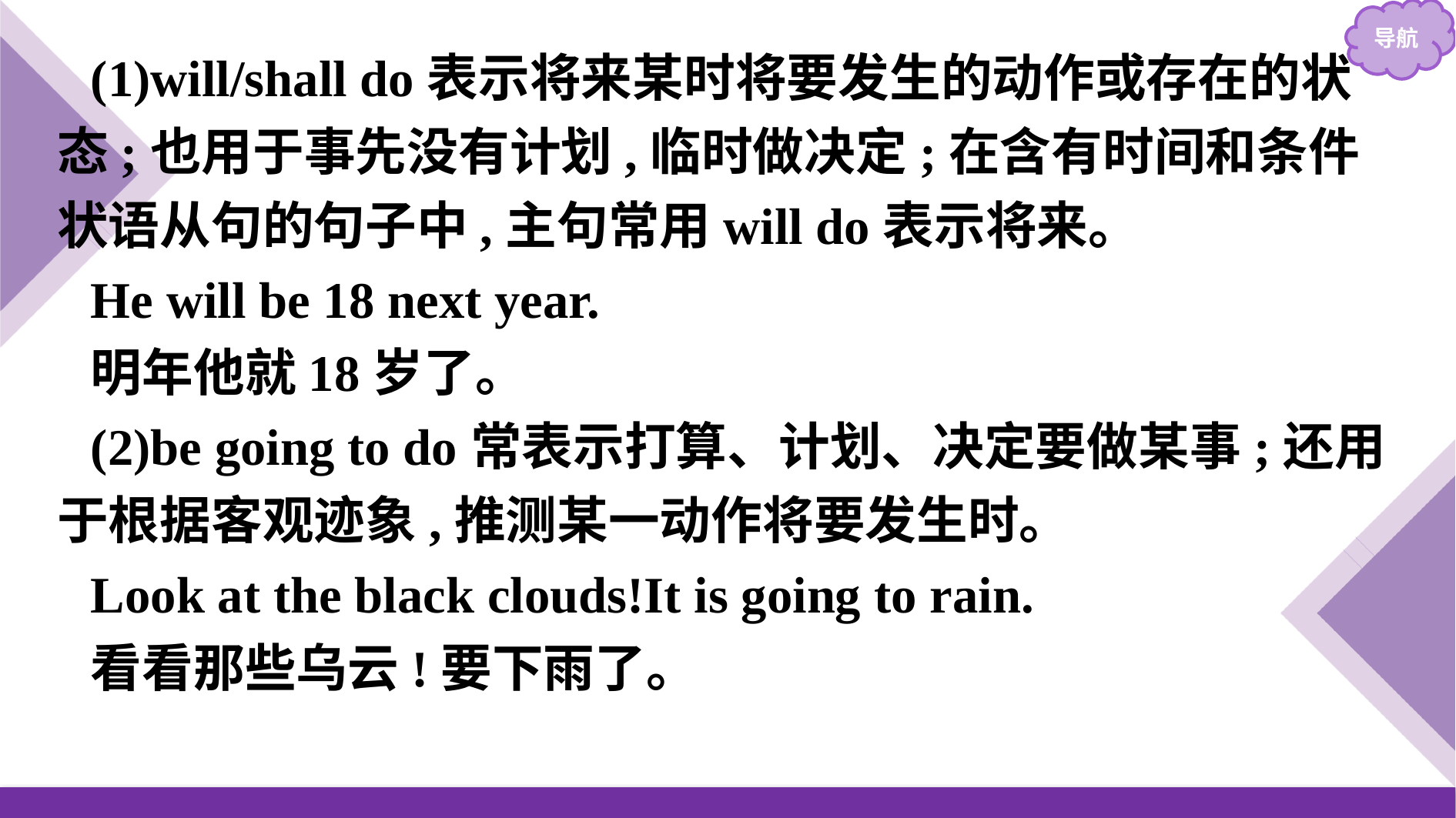

(1)will/shall do表示将来某时将要发生的动作或存在的状态;也用于事先没有计划,临时做决定;在含有时间和条件状语从句的句子中,主句常用will do表示将来。
He will be 18 next year.
明年他就18岁了。
(2)be going to do常表示打算、计划、决定要做某事;还用于根据客观迹象,推测某一动作将要发生时。
Look at the black clouds!It is going to rain.
看看那些乌云!要下雨了。